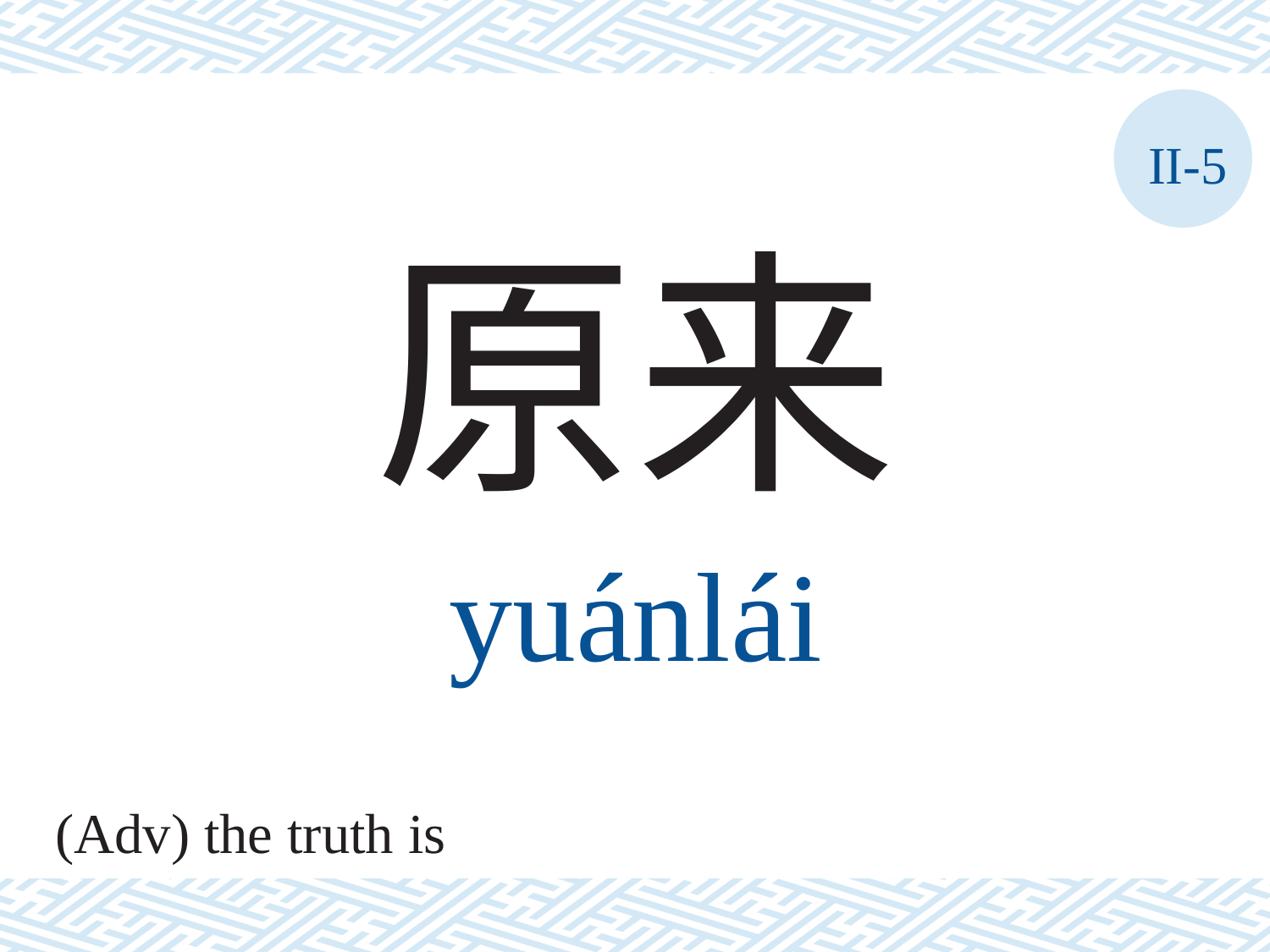

II-5
原来
yuánlái
(Adv) the truth is